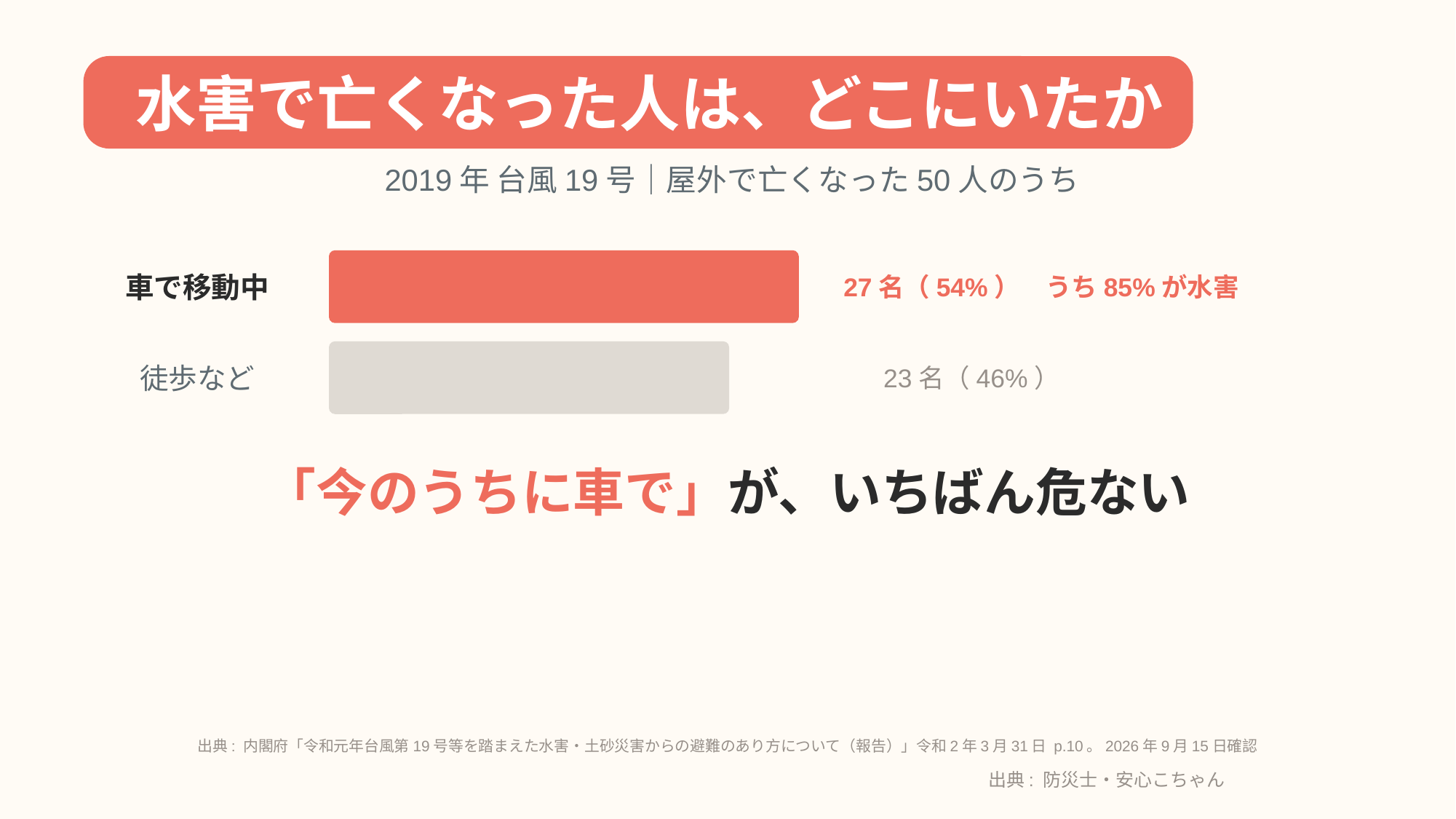

水害で亡くなった人は、どこにいたか
2019年 台風19号｜屋外で亡くなった50人のうち
車で移動中

27名（54%）　うち85%が水害
徒歩など

23名（46%）
「今のうちに車で」が、いちばん危ない
出典: 内閣府「令和元年台風第19号等を踏まえた水害・土砂災害からの避難のあり方について（報告）」令和2年3月31日 p.10。2026年9月15日確認
出典: 防災士・安心こちゃん